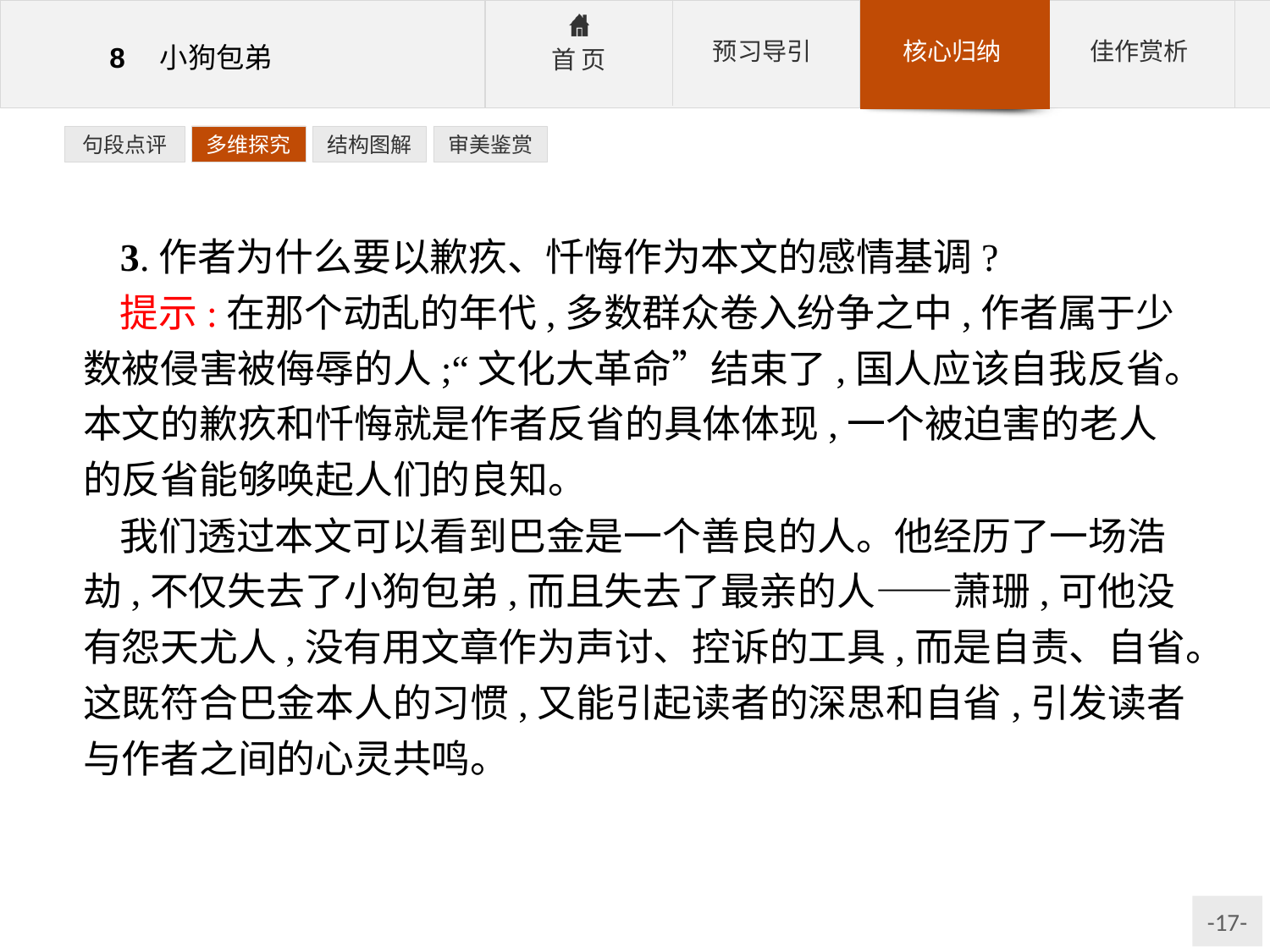

句段点评
多维探究
结构图解
审美鉴赏
3.作者为什么要以歉疚、忏悔作为本文的感情基调?
提示:在那个动乱的年代,多数群众卷入纷争之中,作者属于少数被侵害被侮辱的人;“文化大革命”结束了,国人应该自我反省。本文的歉疚和忏悔就是作者反省的具体体现,一个被迫害的老人的反省能够唤起人们的良知。
我们透过本文可以看到巴金是一个善良的人。他经历了一场浩劫,不仅失去了小狗包弟,而且失去了最亲的人——萧珊,可他没有怨天尤人,没有用文章作为声讨、控诉的工具,而是自责、自省。这既符合巴金本人的习惯,又能引起读者的深思和自省,引发读者与作者之间的心灵共鸣。